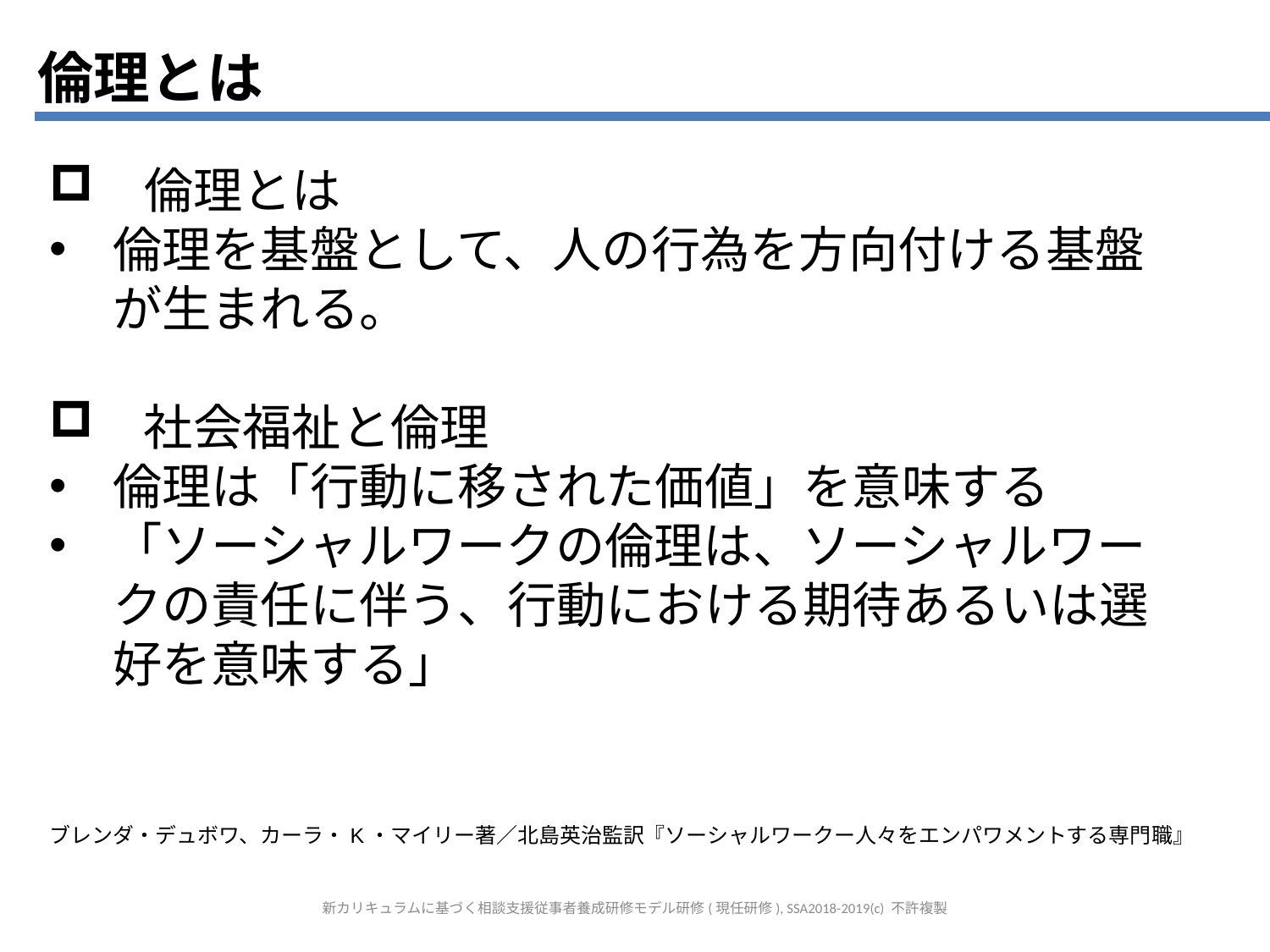

倫理とは
　倫理とは
倫理を基盤として、人の行為を方向付ける基盤が生まれる。

　社会福祉と倫理
倫理は「行動に移された価値」を意味する
「ソーシャルワークの倫理は、ソーシャルワークの責任に伴う、行動における期待あるいは選好を意味する」
ブレンダ・デュボワ、カーラ・K・マイリー著／北島英治監訳『ソーシャルワークー人々をエンパワメントする専門職』
新カリキュラムに基づく相談支援従事者養成研修モデル研修(現任研修), SSA2018-2019(c) 不許複製